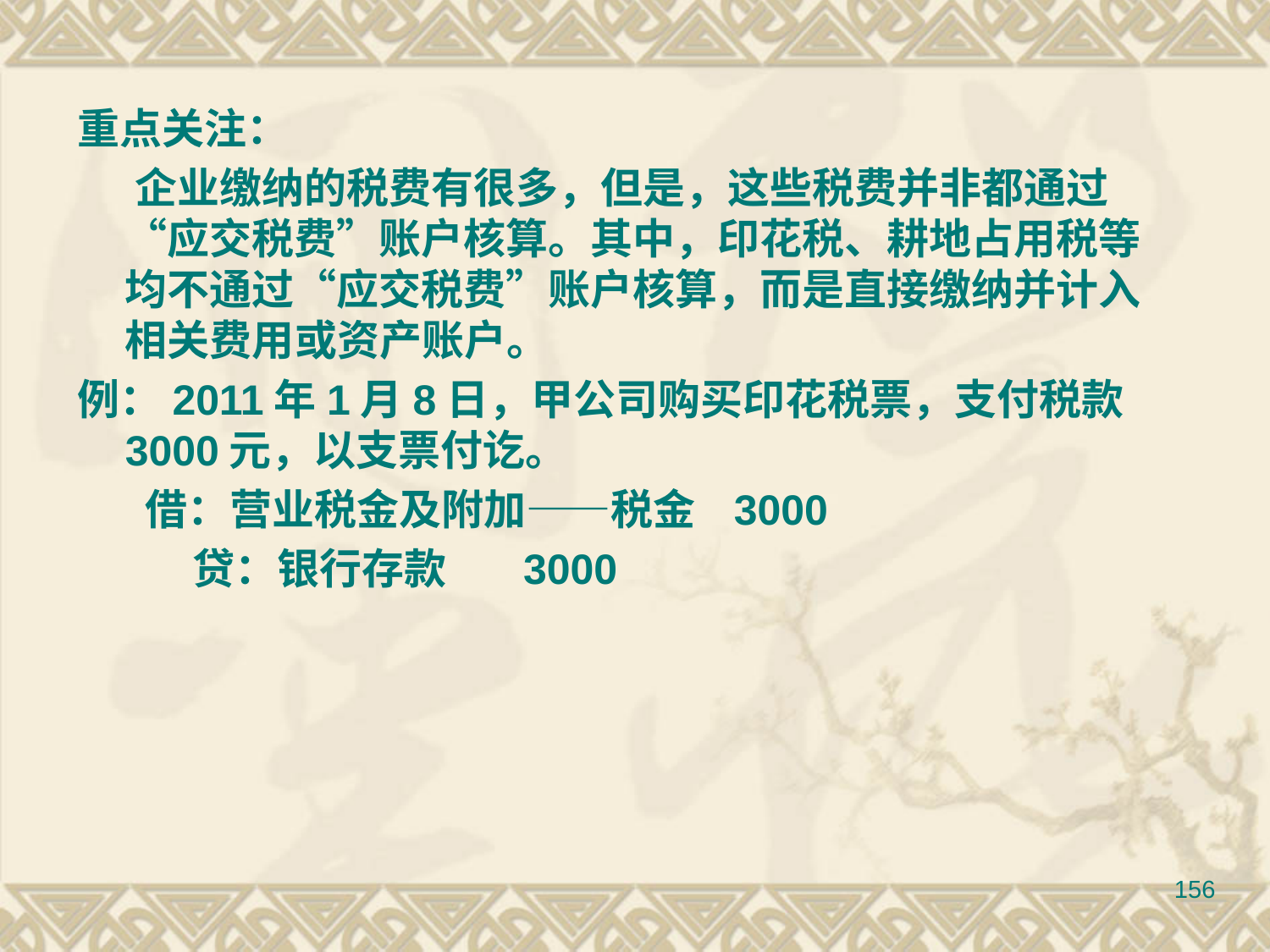

重点关注：
     企业缴纳的税费有很多，但是，这些税费并非都通过“应交税费”账户核算。其中，印花税、耕地占用税等均不通过“应交税费”账户核算，而是直接缴纳并计入相关费用或资产账户。
例：2011年1月8日，甲公司购买印花税票，支付税款3000元，以支票付讫。
      借：营业税金及附加——税金   3000
           贷：银行存款       3000
156